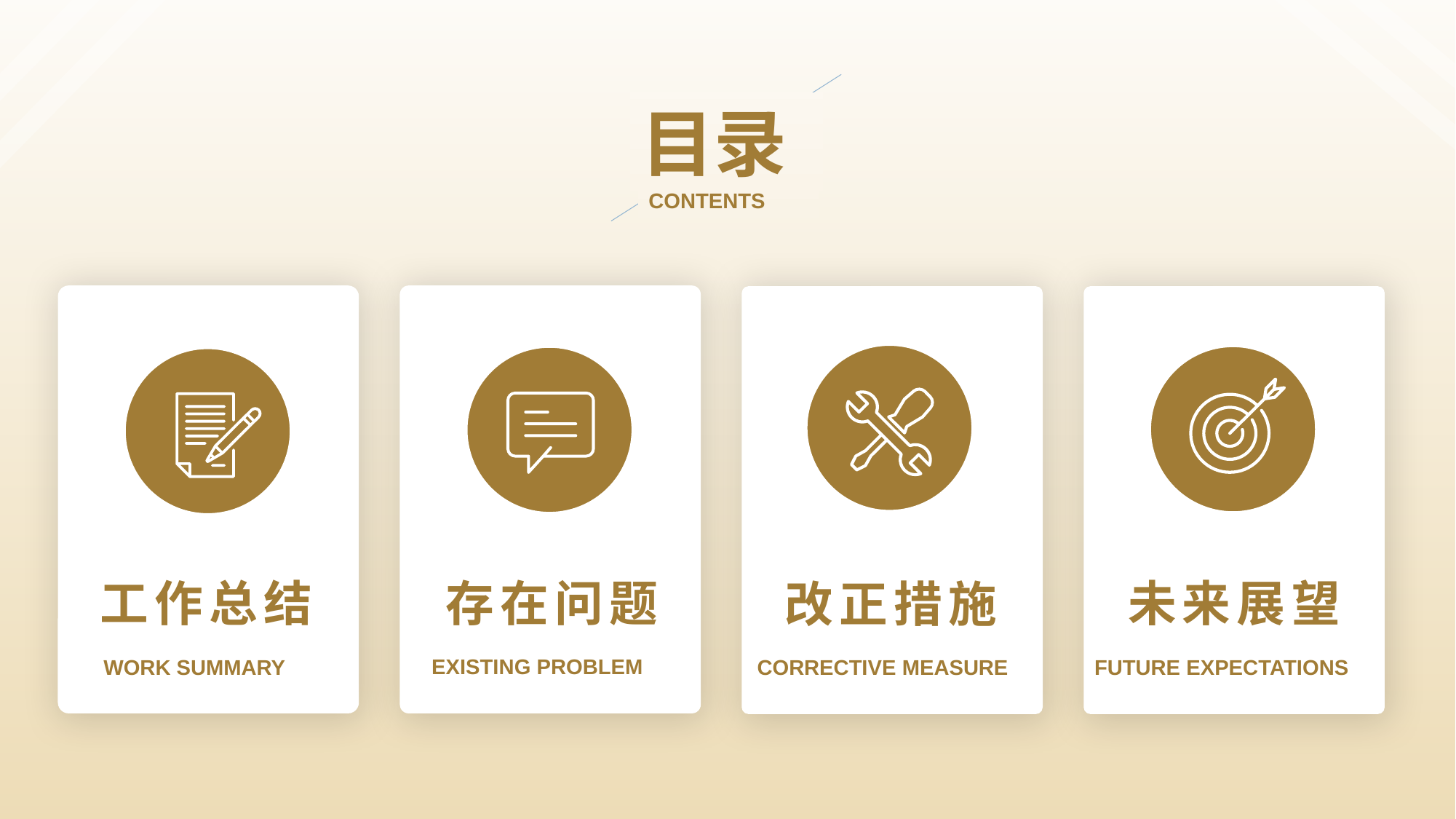

目录
CONTENTS

工作总结
WORK SUMMARY

存在问题
EXISTING PROBLEM

未来展望
FUTURE EXPECTATIONS

改正措施
CORRECTIVE MEASURE